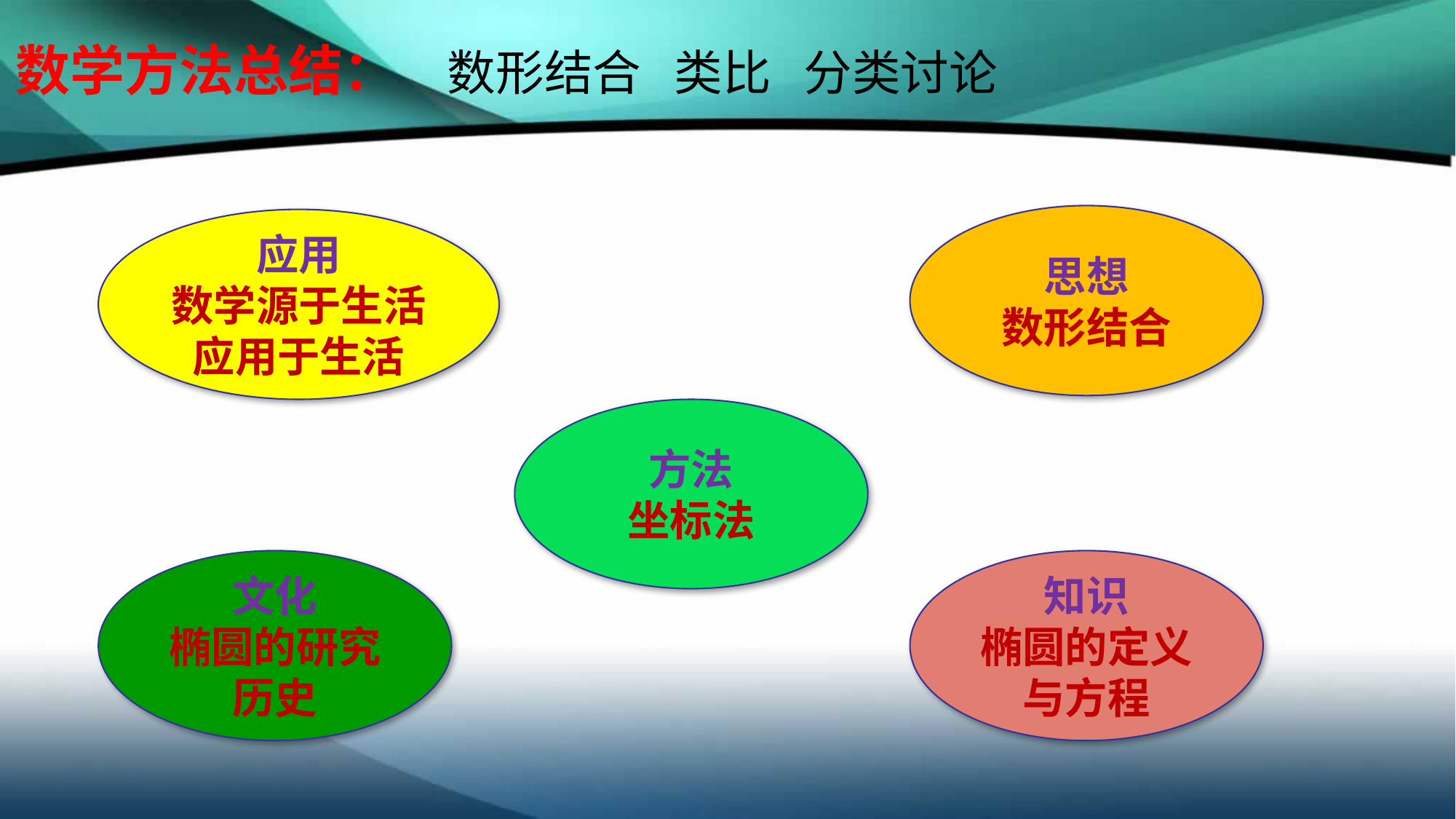

#
数学方法总结：    数形结合   类比   分类讨论

思想
数形结合
应用
数学源于生活应用于生活
方法
坐标法
文化
椭圆的研究历史
知识
椭圆的定义与方程